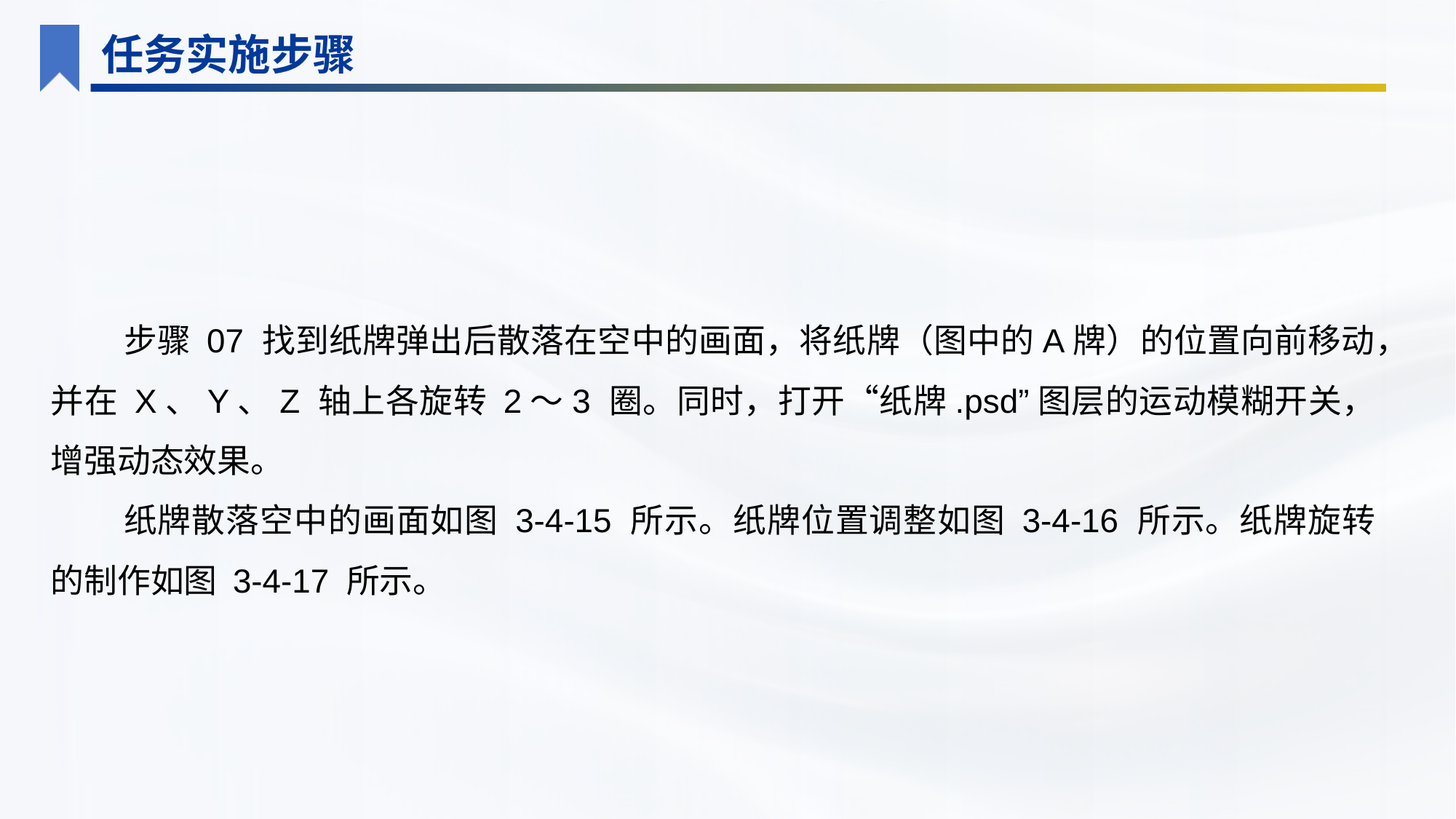

任务实施步骤
步骤 07 找到纸牌弹出后散落在空中的画面，将纸牌（图中的A牌）的位置向前移动，并在 X、Y、Z 轴上各旋转 2～3 圈。同时，打开“纸牌.psd”图层的运动模糊开关，增强动态效果。
纸牌散落空中的画面如图 3-4-15 所示。纸牌位置调整如图 3-4-16 所示。纸牌旋转的制作如图 3-4-17 所示。